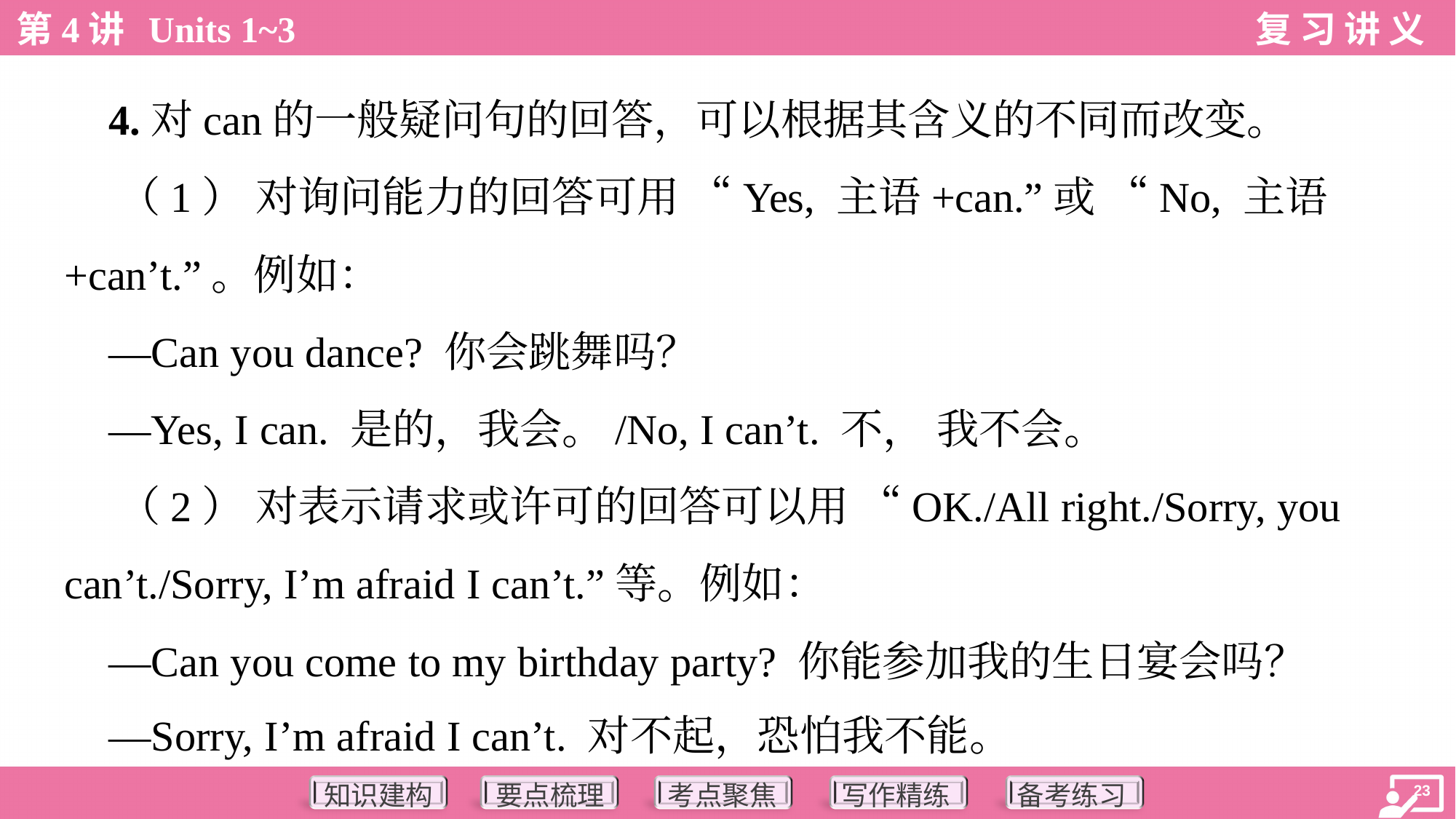

4.对can的一般疑问句的回答，可以根据其含义的不同而改变。
    （1） 对询问能力的回答可用 “Yes, 主语+can.”或 “No, 主语
+can’t.”。例如：
    —Can you dance? 你会跳舞吗？
    —Yes, I can. 是的，我会。/No, I can’t. 不， 我不会。
    （2） 对表示请求或许可的回答可以用 “OK./All right./Sorry, you
can’t./Sorry, I’m afraid I can’t.”等。例如：
    —Can you come to my birthday party? 你能参加我的生日宴会吗？
    —Sorry, I’m afraid I can’t. 对不起，恐怕我不能。